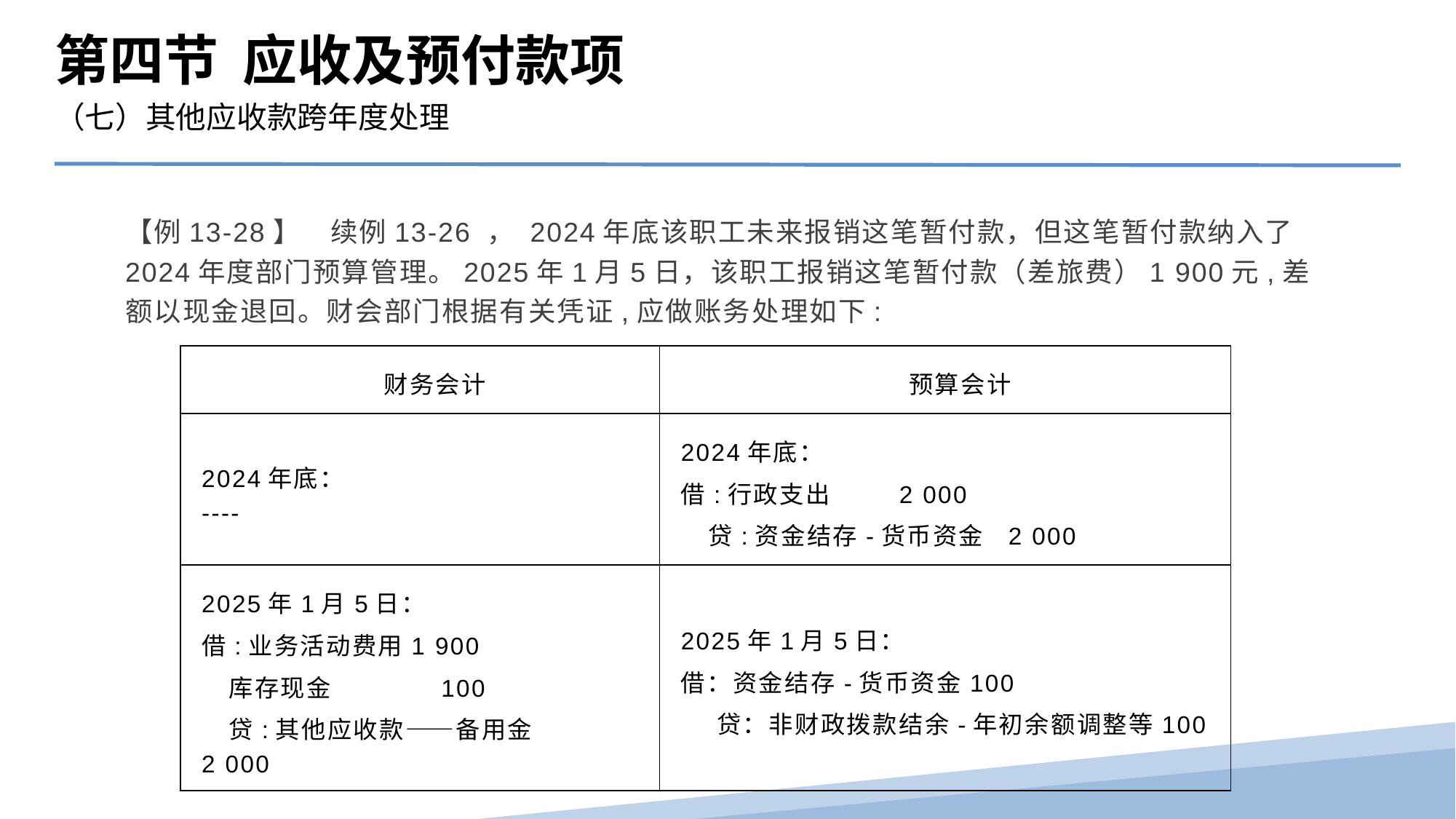

第四节  应收及预付款项
（七）其他应收款跨年度处理
【例13-28】　续例13-26 ， 2024年底该职工未来报销这笔暂付款，但这笔暂付款纳入了2024年度部门预算管理。2025年1月5日，该职工报销这笔暂付款（差旅费）1 900元,差额以现金退回。财会部门根据有关凭证,应做账务处理如下:
| 财务会计 | 预算会计 |
| --- | --- |
| 2024年底： ---- | 2024年底： 借:行政支出 2 000 贷:资金结存-货币资金 2 000 |
| 2025年1月5日： 借:业务活动费用1 900 库存现金 100 贷:其他应收款——备用金 2 000 | 2025年1月5日： 借：资金结存-货币资金100 贷：非财政拨款结余-年初余额调整等100 |